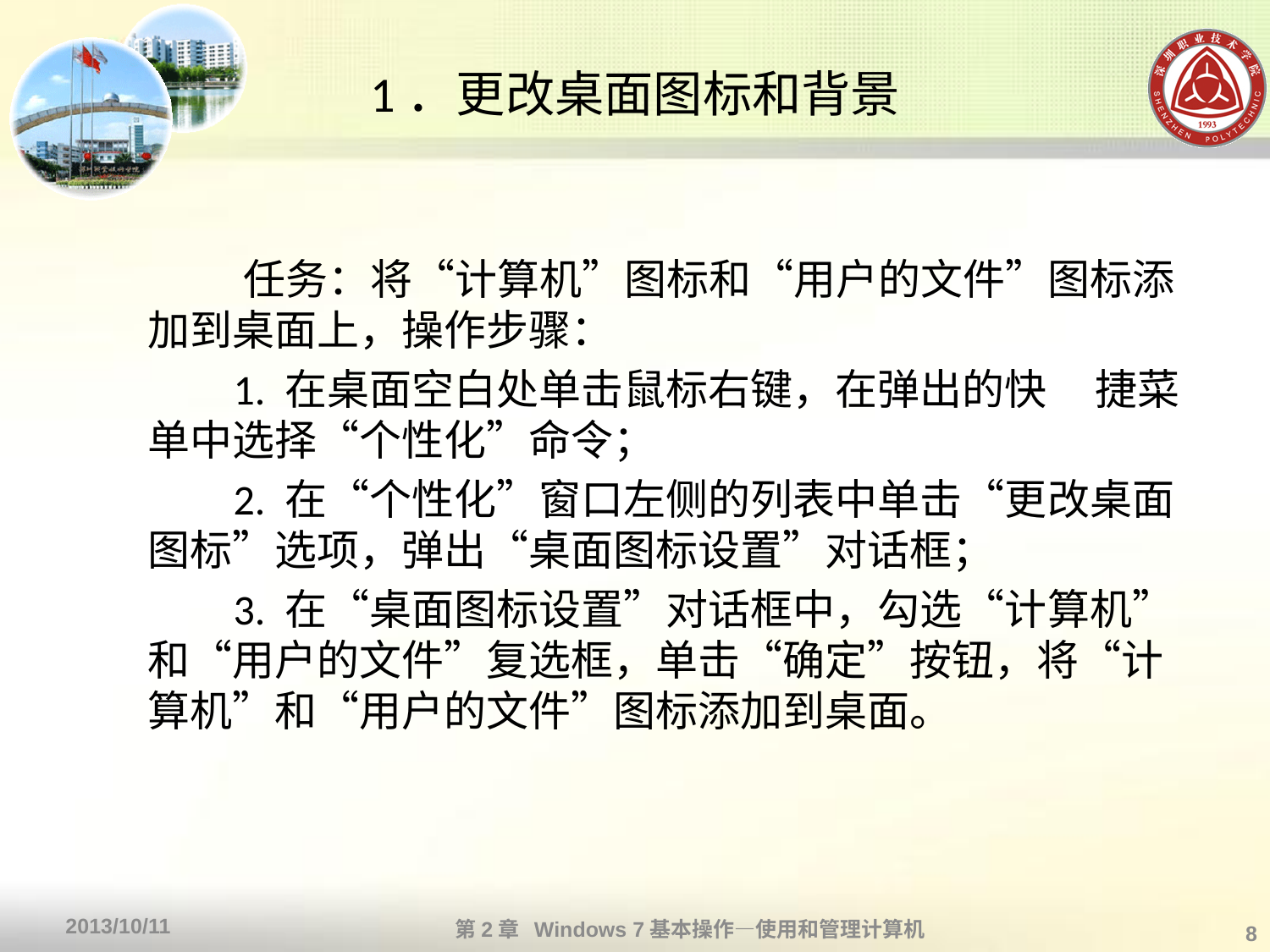

# 1．更改桌面图标和背景
         任务：将“计算机”图标和“用户的文件”图标添加到桌面上，操作步骤：
         1. 在桌面空白处单击鼠标右键，在弹出的快     捷菜单中选择“个性化”命令；
         2. 在“个性化”窗口左侧的列表中单击“更改桌面图标”选项，弹出“桌面图标设置”对话框；
         3. 在“桌面图标设置”对话框中，勾选“计算机”和“用户的文件”复选框，单击“确定”按钮，将“计算机”和“用户的文件”图标添加到桌面。
第2章  Windows 7基本操作—使用和管理计算机
2013/10/11
8